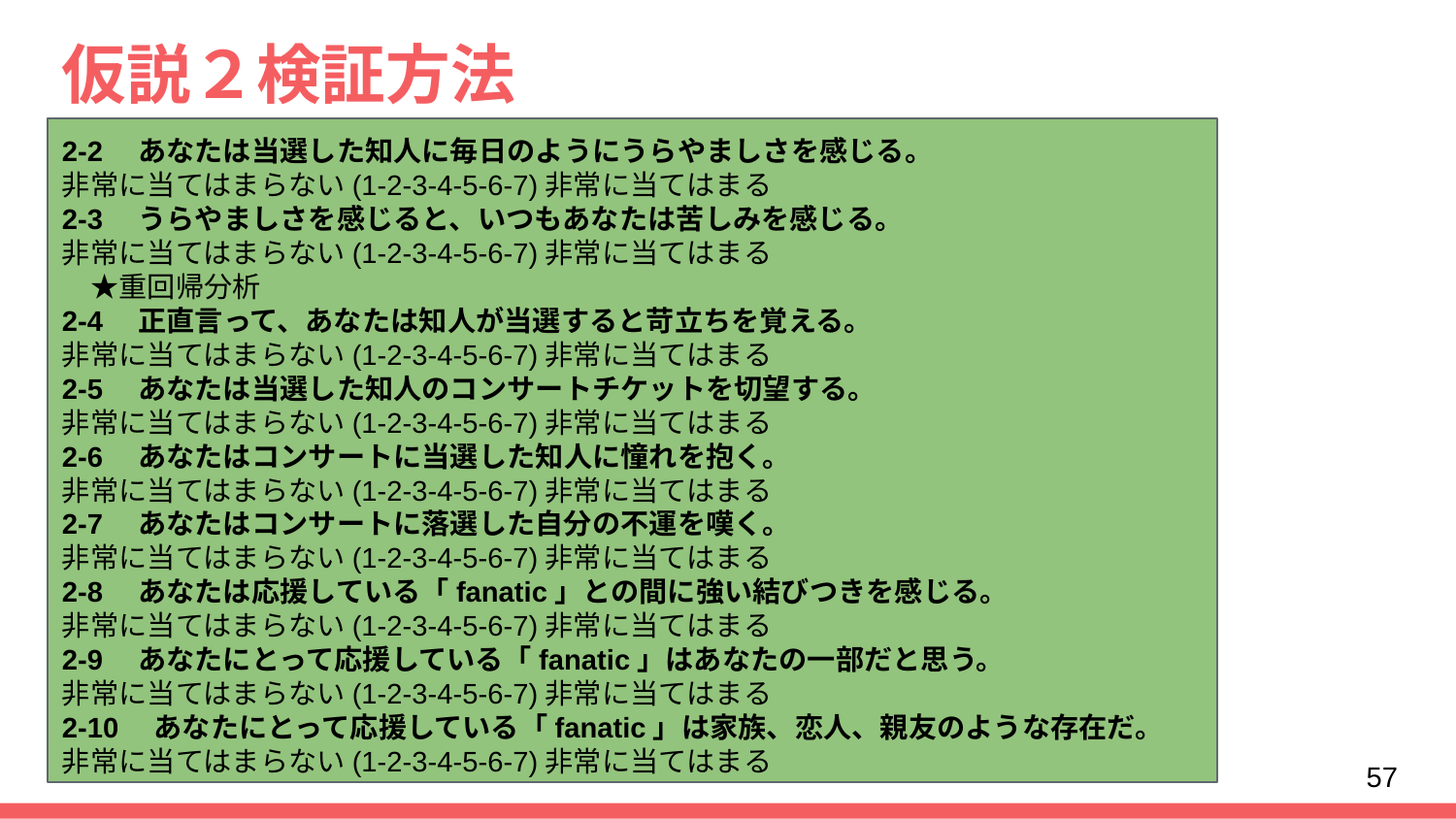

# 仮説２検証方法
2-2　あなたは当選した知人に毎日のようにうらやましさを感じる。
非常に当てはまらない(1-2-3-4-5-6-7)非常に当てはまる
2-3　うらやましさを感じると、いつもあなたは苦しみを感じる。
非常に当てはまらない(1-2-3-4-5-6-7)非常に当てはまる　　　　　　　　　　　　　　　　　　　　　　★重回帰分析
2-4　正直言って、あなたは知人が当選すると苛立ちを覚える。
非常に当てはまらない(1-2-3-4-5-6-7)非常に当てはまる
2-5　あなたは当選した知人のコンサートチケットを切望する。
非常に当てはまらない(1-2-3-4-5-6-7)非常に当てはまる
2-6　あなたはコンサートに当選した知人に憧れを抱く。
非常に当てはまらない(1-2-3-4-5-6-7)非常に当てはまる
2-7　あなたはコンサートに落選した自分の不運を嘆く。
非常に当てはまらない(1-2-3-4-5-6-7)非常に当てはまる
2-8　あなたは応援している「fanatic」との間に強い結びつきを感じる。
非常に当てはまらない(1-2-3-4-5-6-7)非常に当てはまる
2-9　あなたにとって応援している「fanatic」はあなたの一部だと思う。
非常に当てはまらない(1-2-3-4-5-6-7)非常に当てはまる
2-10　あなたにとって応援している「fanatic」は家族、恋人、親友のような存在だ。
非常に当てはまらない(1-2-3-4-5-6-7)非常に当てはまる

57